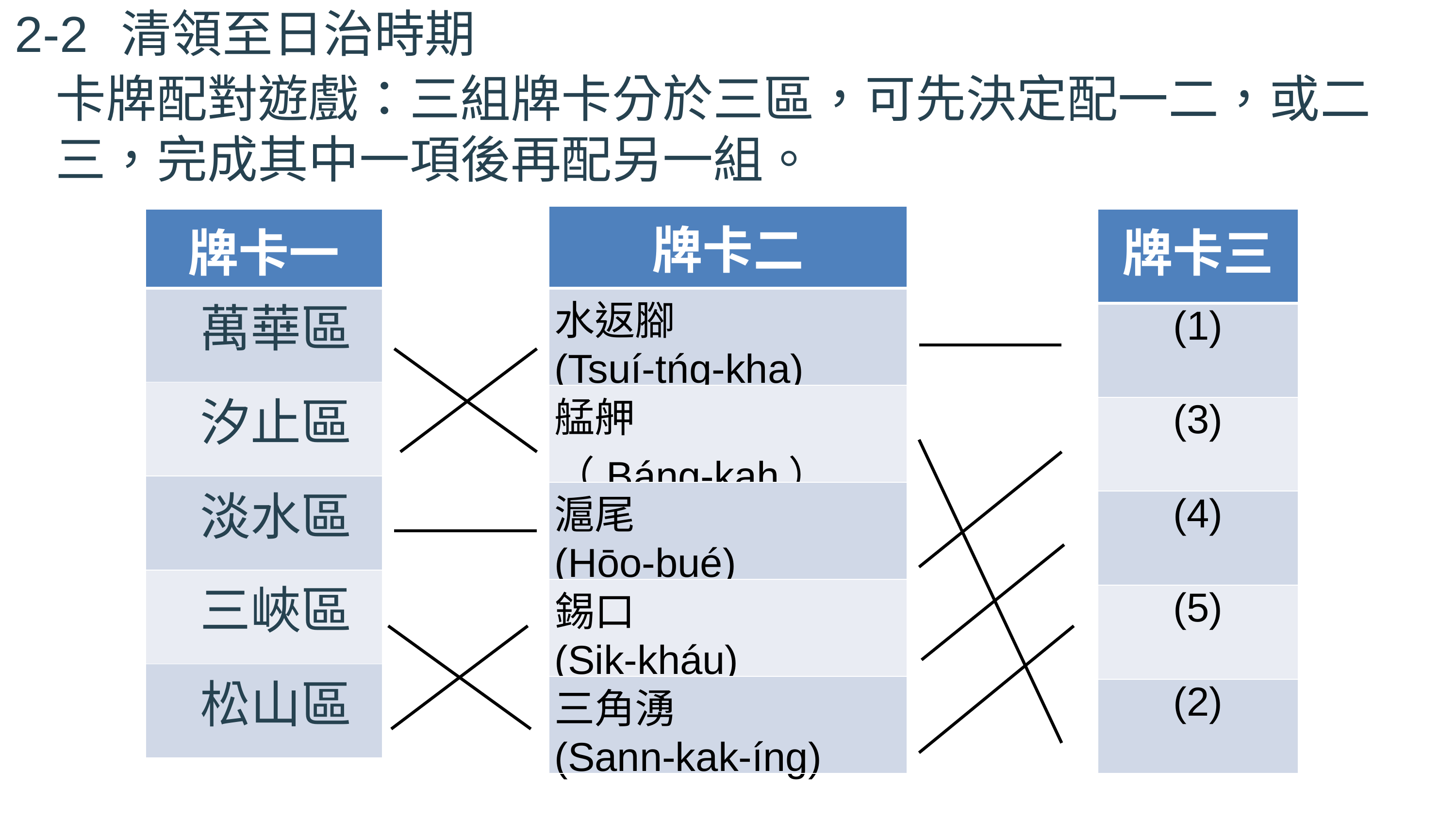

2-2
清領至日治時期
卡牌配對遊戲：三組牌卡分於三區，可先決定配一二，或二三，完成其中一項後再配另一組。
| 牌卡二 |
| --- |
| 水返腳 (Tsuí-tńg-kha) |
| 艋舺 （Báng-kah） |
| 滬尾 (Hōo-bué) |
| 錫口 (Sik-kháu) |
| 三角湧 (Sann-kak-íng) |
| 牌卡一 |
| --- |
| 萬華區 |
| 汐止區 |
| 淡水區 |
| 三峽區 |
| 松山區 |
| 牌卡三 |
| --- |
| (1) |
| (3) |
| (4) |
| (5) |
| (2) |